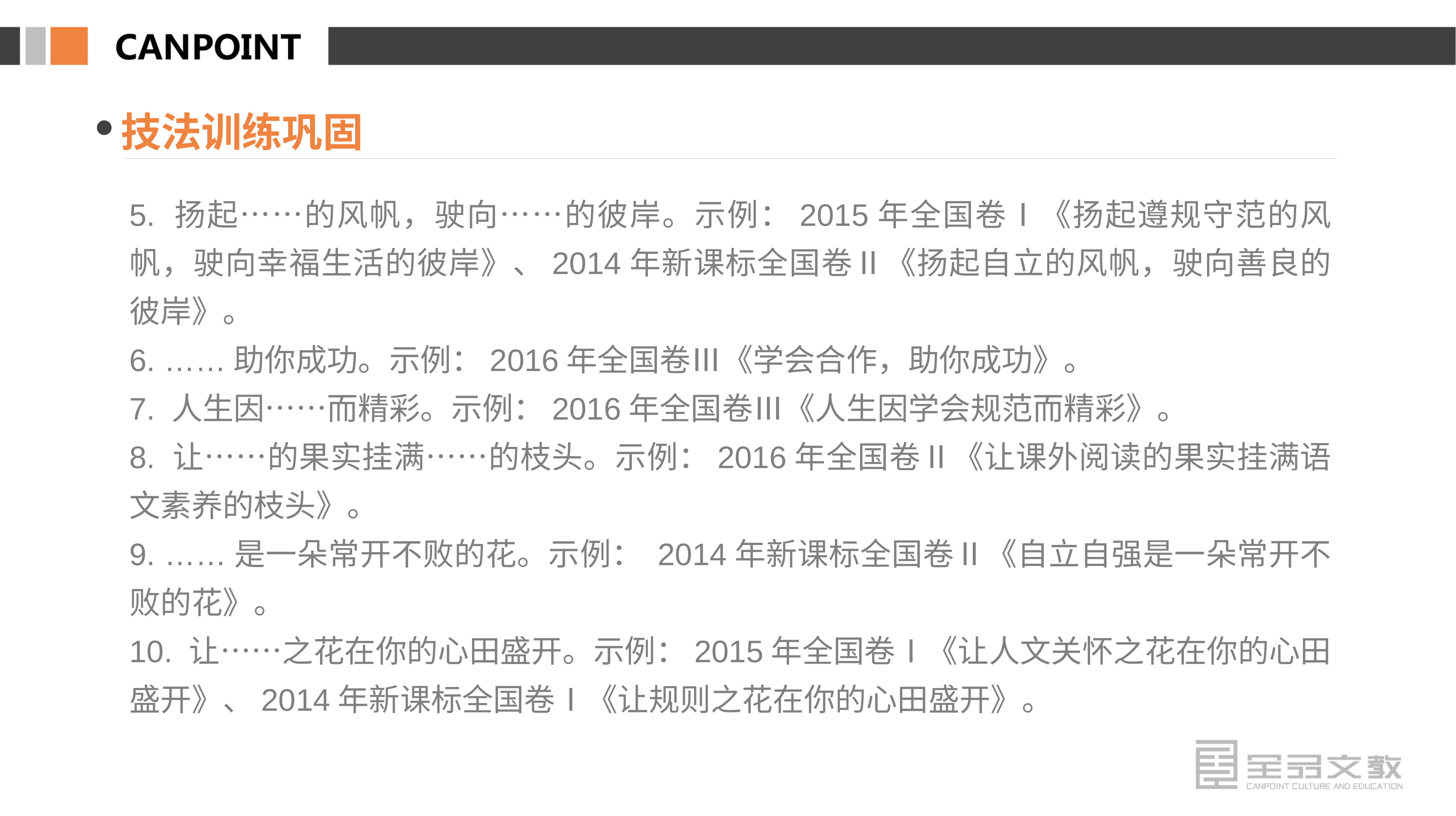

技法训练巩固

5. 扬起……的风帆，驶向……的彼岸。示例：2015年全国卷Ⅰ《扬起遵规守范的风帆，驶向幸福生活的彼岸》、2014年新课标全国卷Ⅱ《扬起自立的风帆，驶向善良的彼岸》。
6. ……助你成功。示例：2016年全国卷Ⅲ《学会合作，助你成功》。
7. 人生因……而精彩。示例：2016年全国卷Ⅲ《人生因学会规范而精彩》。
8. 让……的果实挂满……的枝头。示例：2016年全国卷Ⅱ《让课外阅读的果实挂满语文素养的枝头》。
9. ……是一朵常开不败的花。示例： 2014年新课标全国卷Ⅱ《自立自强是一朵常开不败的花》。
10. 让……之花在你的心田盛开。示例：2015年全国卷Ⅰ《让人文关怀之花在你的心田盛开》、2014年新课标全国卷Ⅰ《让规则之花在你的心田盛开》。